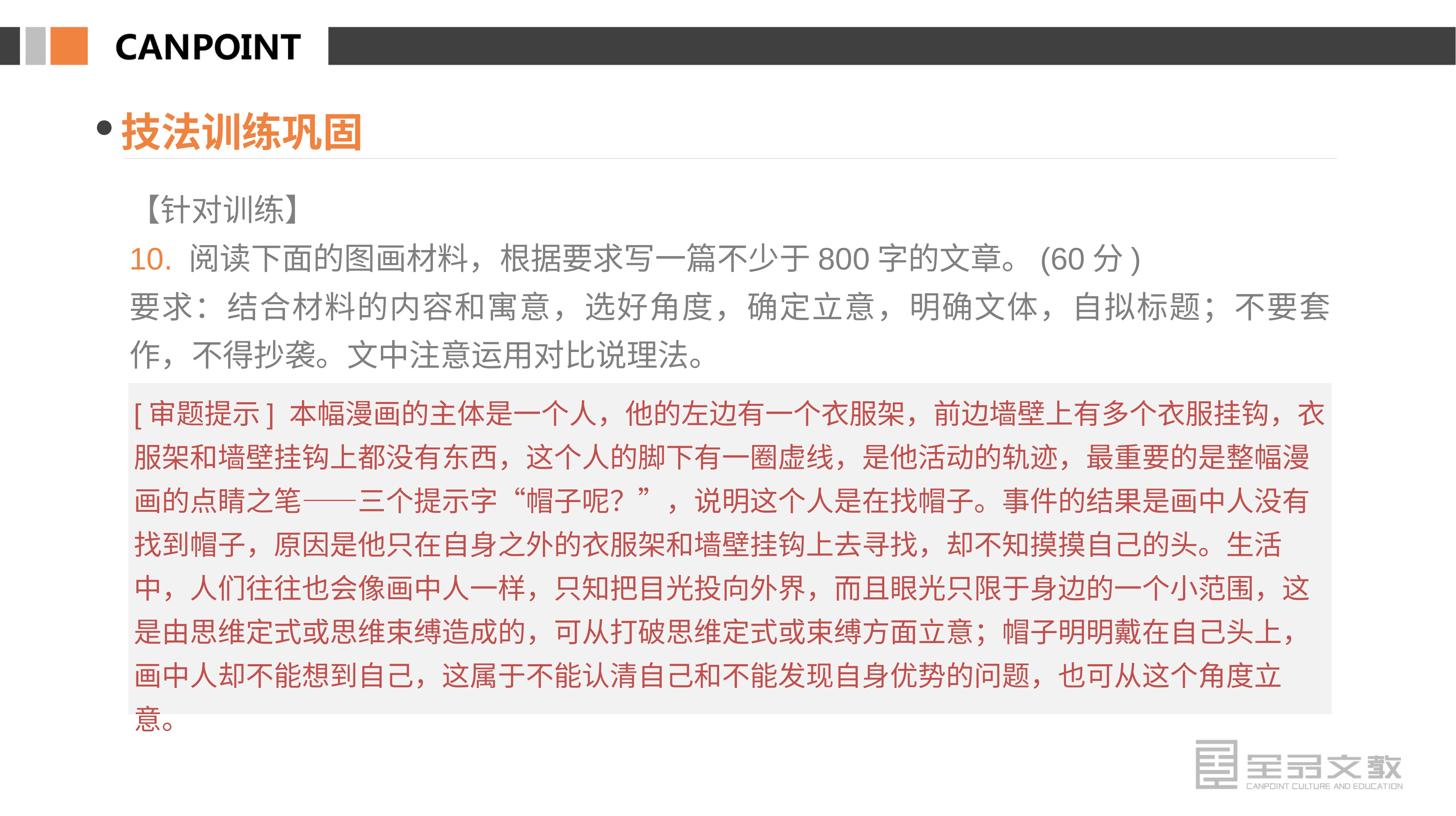

技法训练巩固

【针对训练】
10. 阅读下面的图画材料，根据要求写一篇不少于800字的文章。(60分)
要求：结合材料的内容和寓意，选好角度，确定立意，明确文体，自拟标题；不要套作，不得抄袭。文中注意运用对比说理法。

[审题提示] 本幅漫画的主体是一个人，他的左边有一个衣服架，前边墙壁上有多个衣服挂钩，衣服架和墙壁挂钩上都没有东西，这个人的脚下有一圈虚线，是他活动的轨迹，最重要的是整幅漫画的点睛之笔——三个提示字“帽子呢？”，说明这个人是在找帽子。事件的结果是画中人没有找到帽子，原因是他只在自身之外的衣服架和墙壁挂钩上去寻找，却不知摸摸自己的头。生活中，人们往往也会像画中人一样，只知把目光投向外界，而且眼光只限于身边的一个小范围，这是由思维定式或思维束缚造成的，可从打破思维定式或束缚方面立意；帽子明明戴在自己头上，画中人却不能想到自己，这属于不能认清自己和不能发现自身优势的问题，也可从这个角度立意。